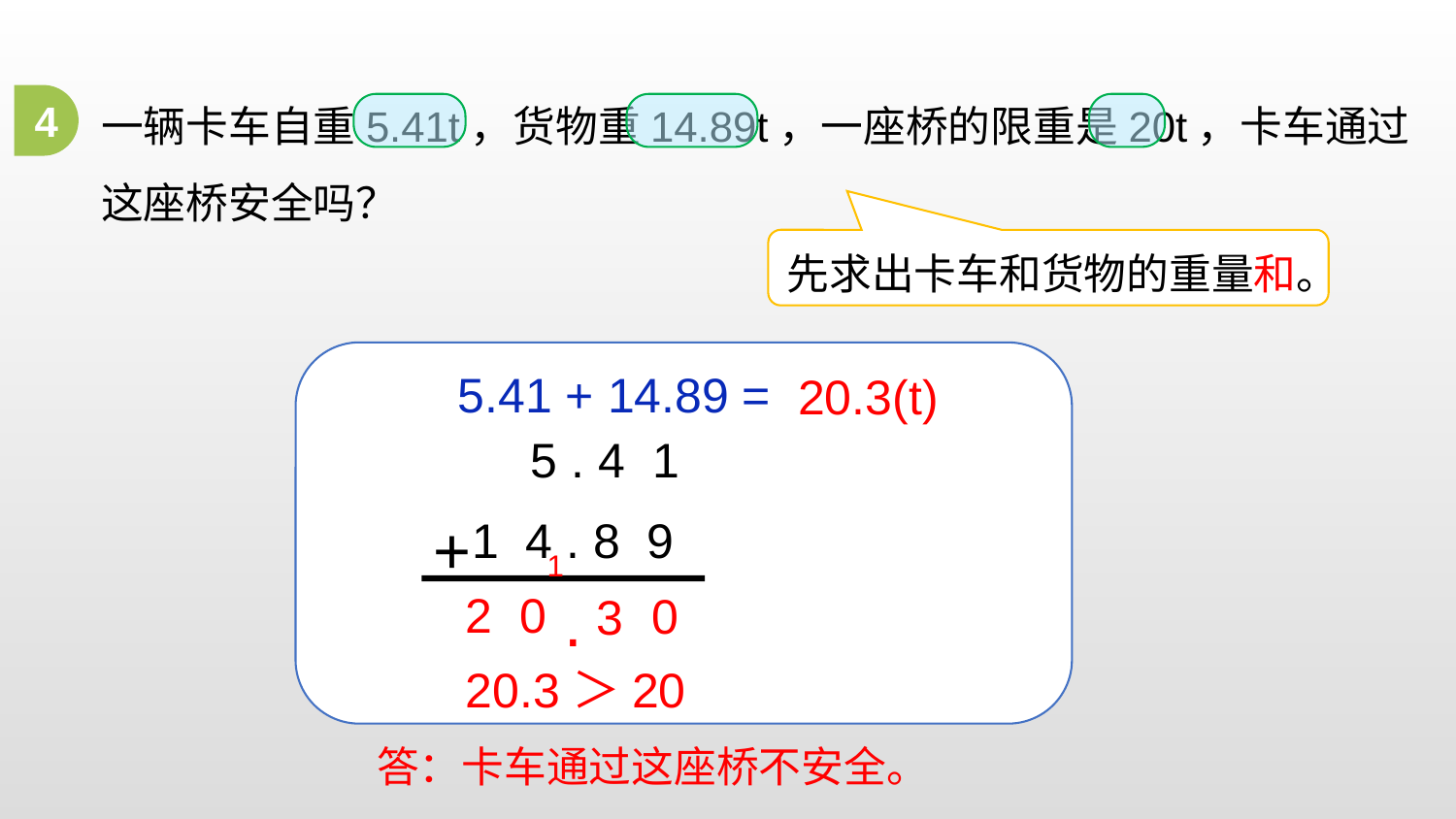

一辆卡车自重5.41t，货物重14.89t，一座桥的限重是20t，卡车通过这座桥安全吗？
4

先求出卡车和货物的重量和。

5.41 + 14.89 =
20.3(t)
5 . 4  1
+
1  4 . 8  9
1
.

2  0
0
3
20.3＞20
答：卡车通过这座桥不安全。